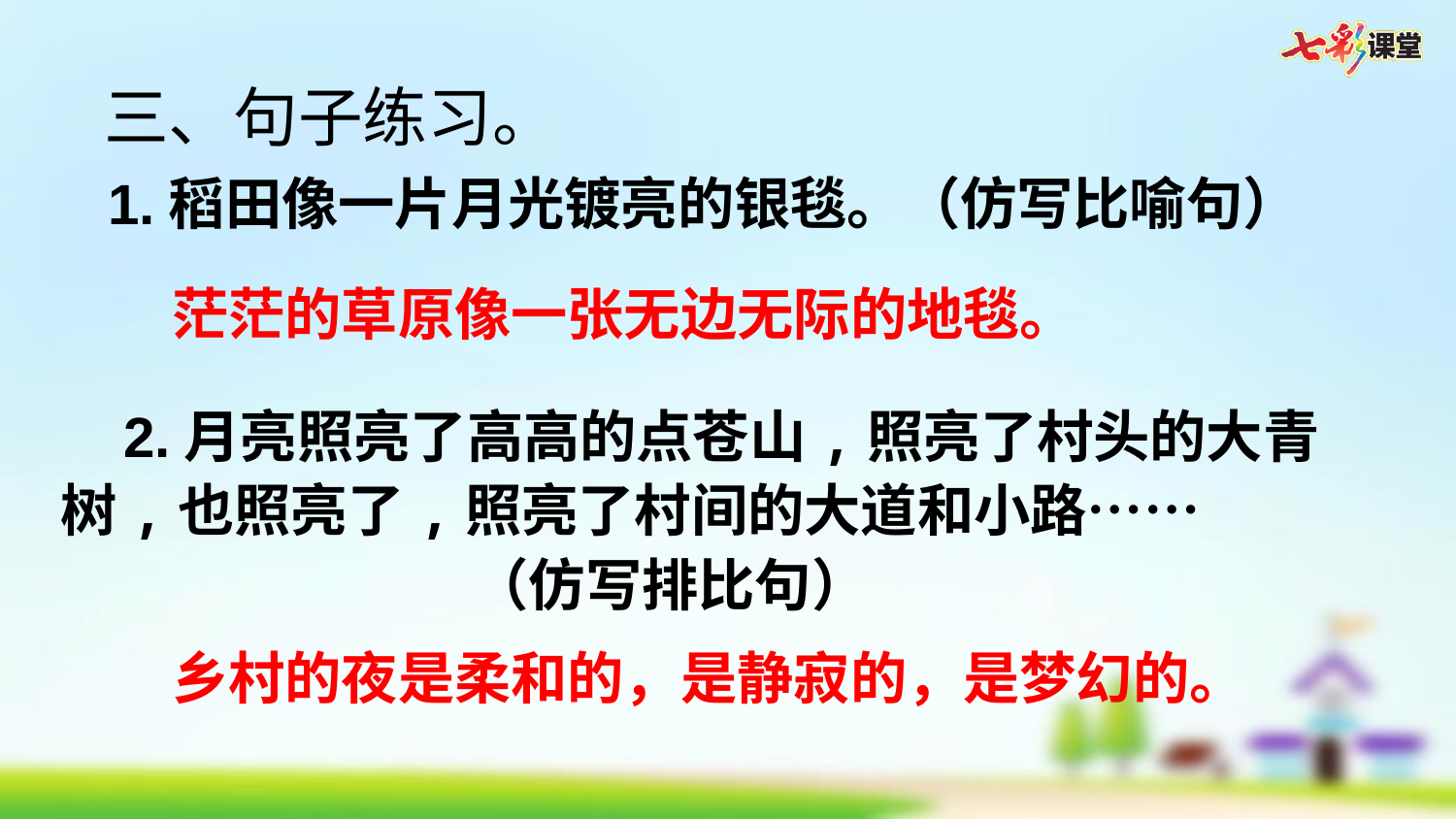

三、句子练习。
    1.稻田像一片月光镀亮的银毯。（仿写比喻句）
茫茫的草原像一张无边无际的地毯。
    2.月亮照亮了高高的点苍山,照亮了村头的大青树,也照亮了,照亮了村间的大道和小路……
                               （仿写排比句）
乡村的夜是柔和的，是静寂的，是梦幻的。